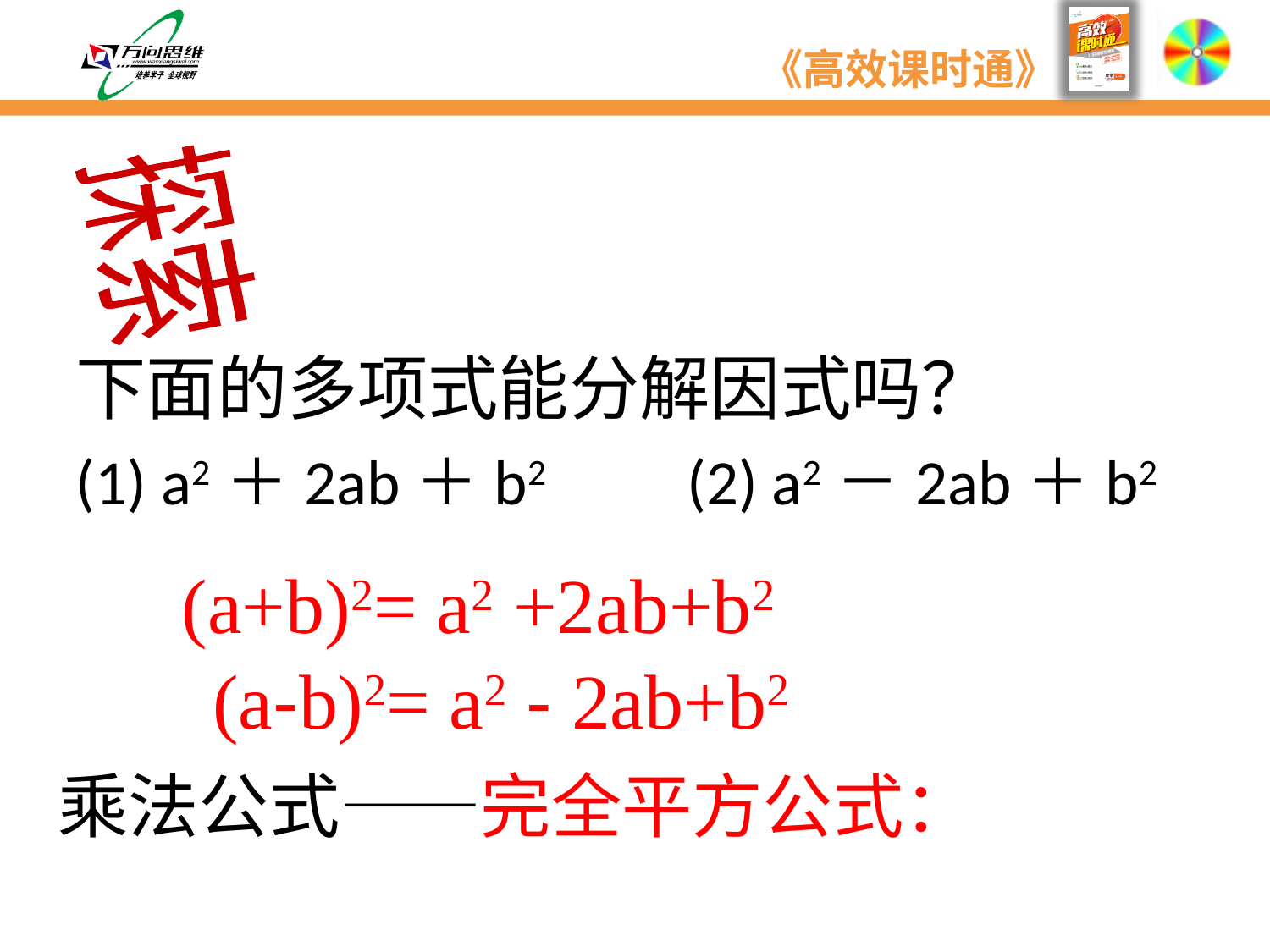

探索

下面的多项式能分解因式吗？
(1) a2＋2ab＋b2　　　(2) a2－2ab＋b2

(a+b)2= a2 +2ab+b2
(a-b)2= a2 - 2ab+b2
乘法公式——完全平方公式：